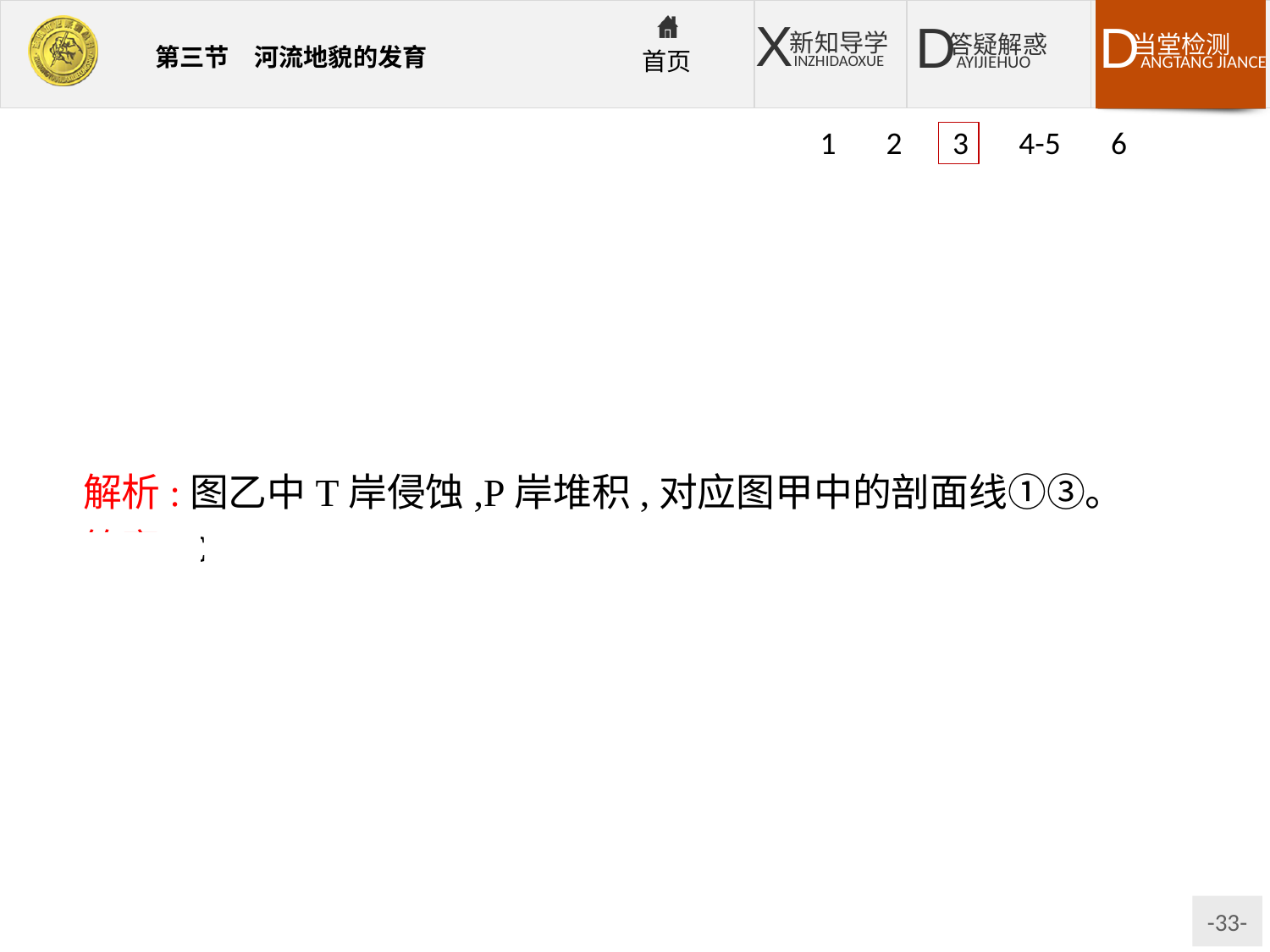

1       2       3       4-5       6

解析:图乙中T岸侵蚀,P岸堆积,对应图甲中的剖面线①③。
答案:C